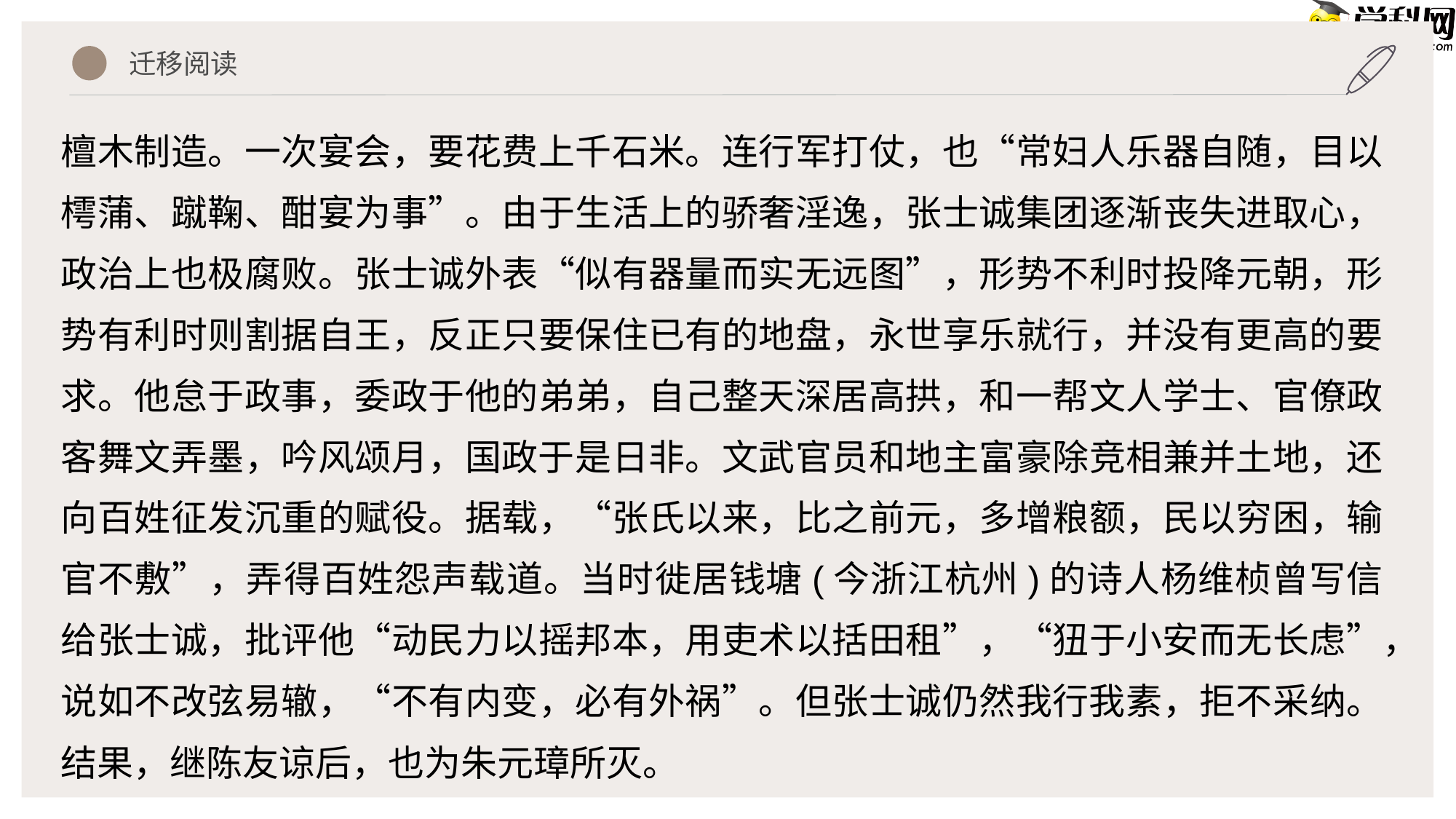

迁移阅读

檀木制造。一次宴会，要花费上千石米。连行军打仗，也“常妇人乐器自随，目以樗蒲、蹴鞠、酣宴为事”。由于生活上的骄奢淫逸，张士诚集团逐渐丧失进取心，政治上也极腐败。张士诚外表“似有器量而实无远图”，形势不利时投降元朝，形势有利时则割据自王，反正只要保住已有的地盘，永世享乐就行，并没有更高的要求。他怠于政事，委政于他的弟弟，自己整天深居高拱，和一帮文人学士、官僚政客舞文弄墨，吟风颂月，国政于是日非。文武官员和地主富豪除竞相兼并土地，还向百姓征发沉重的赋役。据载，“张氏以来，比之前元，多增粮额，民以穷困，输官不敷”，弄得百姓怨声载道。当时徙居钱塘(今浙江杭州)的诗人杨维桢曾写信给张士诚，批评他“动民力以摇邦本，用吏术以括田租”，“狃于小安而无长虑”，说如不改弦易辙，“不有内变，必有外祸”。但张士诚仍然我行我素，拒不采纳。结果，继陈友谅后，也为朱元璋所灭。